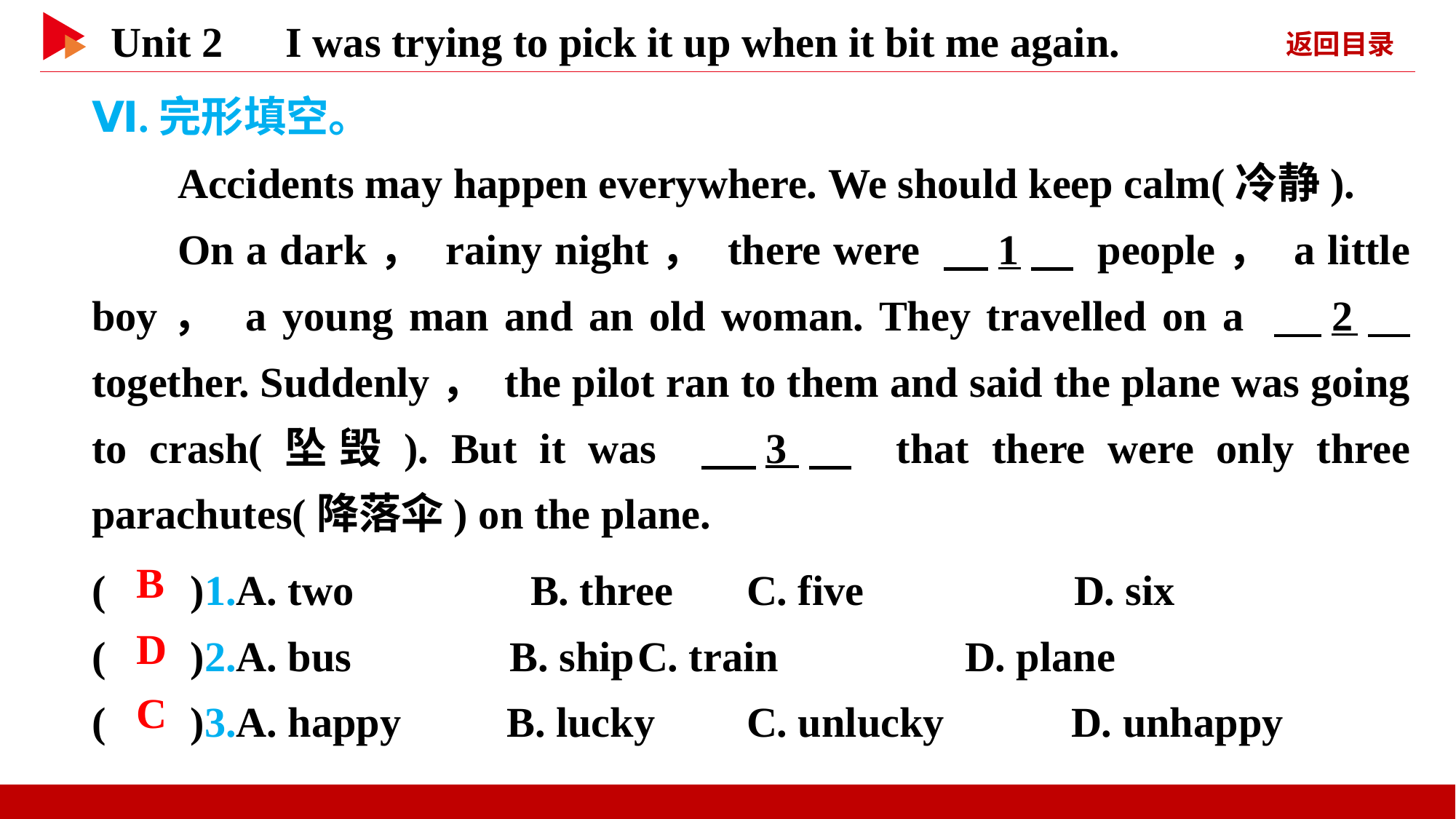

Ⅵ.完形填空。
Accidents may happen everywhere. We should keep calm(冷静).
On a dark， rainy night， there were 　1　 people， a little boy， a young man and an old woman. They travelled on a 　2　 together. Suddenly， the pilot ran to them and said the plane was going to crash(坠毁). But it was 　3　 that there were only three parachutes(降落伞) on the plane.
(        )1.A. two　　　   B. three	C. five               	D. six
(        )2.A. bus               B. ship	C. train               	D. plane
(        )3.A. happy          B. lucky	C. unlucky            D. unhappy
   B
   D
   C